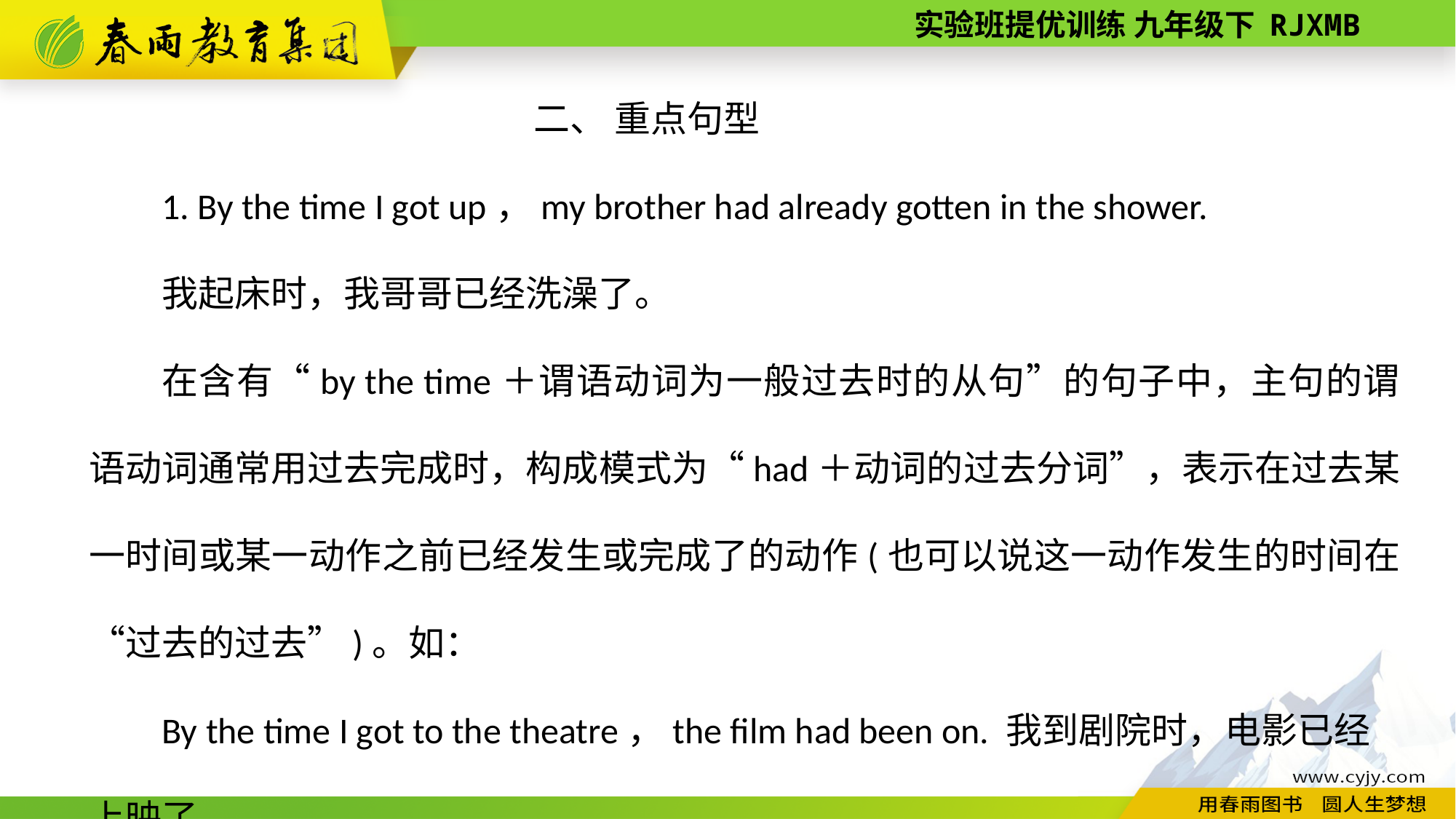

二、 重点句型
1. By the time I got up，my brother had already gotten in the shower.
我起床时，我哥哥已经洗澡了。
在含有“by the time＋谓语动词为一般过去时的从句”的句子中，主句的谓语动词通常用过去完成时，构成模式为“had＋动词的过去分词”，表示在过去某一时间或某一动作之前已经发生或完成了的动作(也可以说这一动作发生的时间在“过去的过去”)。如：
By the time I got to the theatre，the film had been on. 我到剧院时，电影已经上映了。